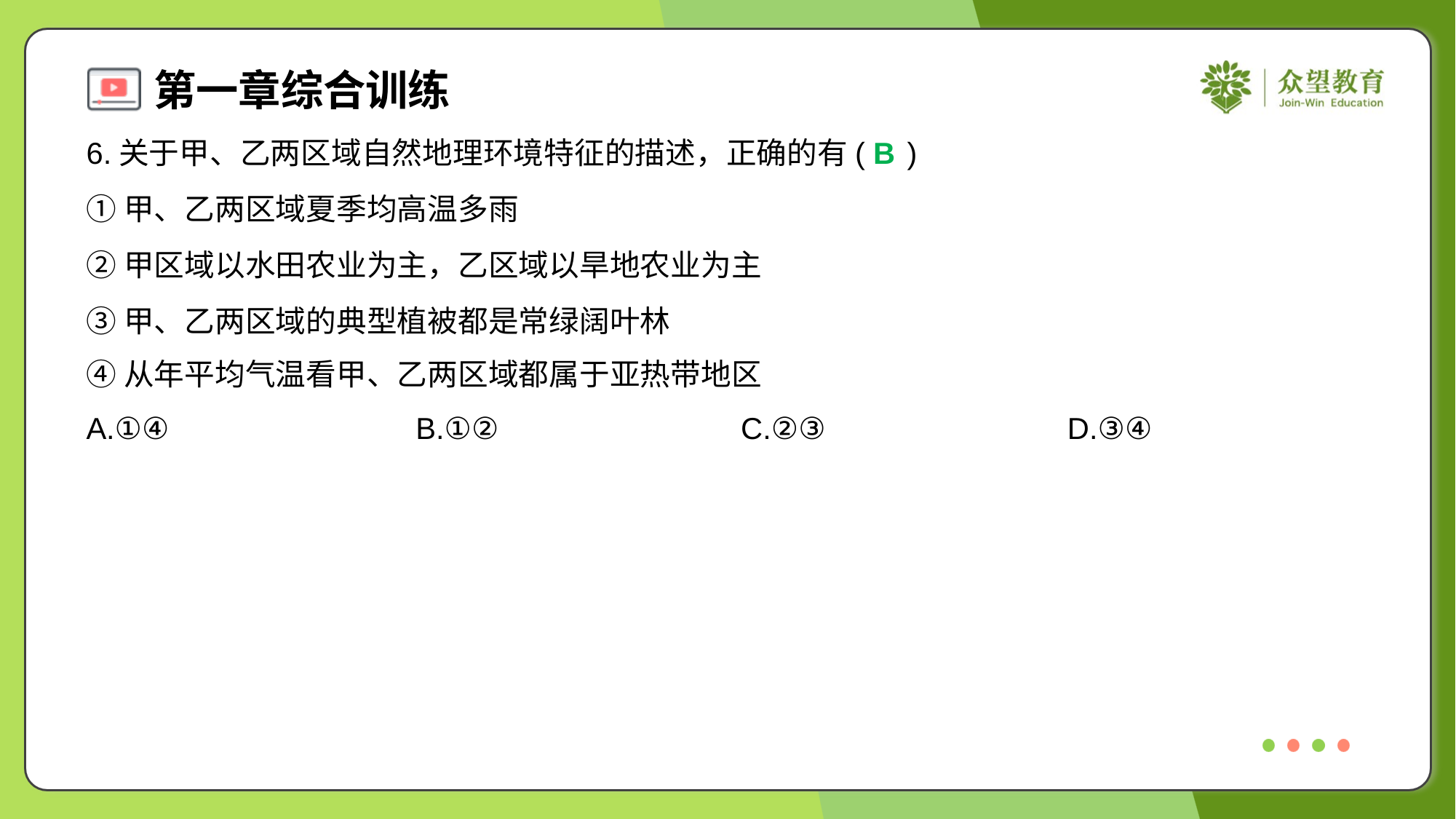

6.关于甲、乙两区域自然地理环境特征的描述，正确的有(     )
B
①甲、乙两区域夏季均高温多雨
②甲区域以水田农业为主，乙区域以旱地农业为主
③甲、乙两区域的典型植被都是常绿阔叶林
④从年平均气温看甲、乙两区域都属于亚热带地区
A.①④	B.①②	C.②③	D.③④